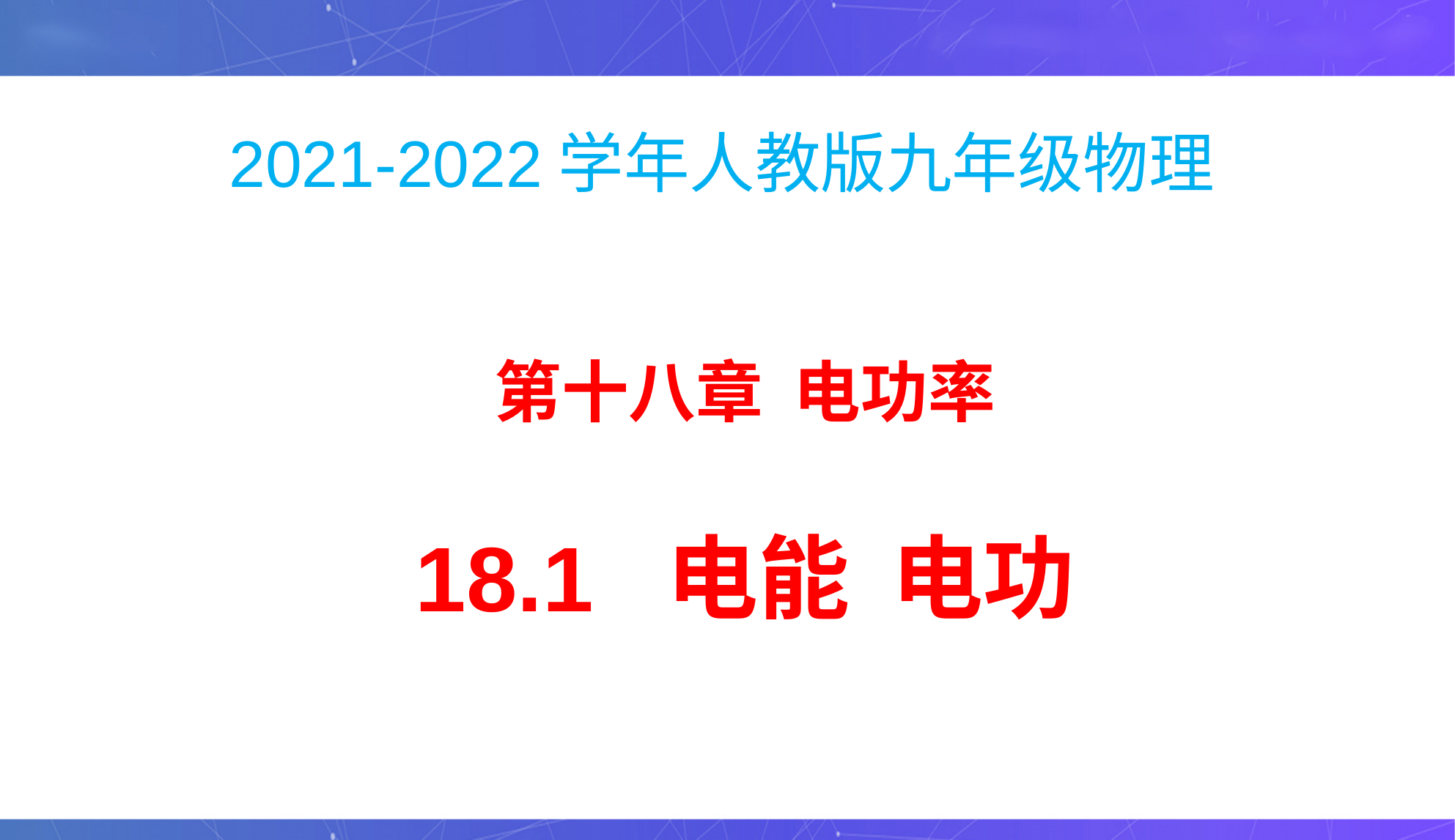

# 2021-2022学年人教版九年级物理
第十八章  电功率
18.1  电能  电功